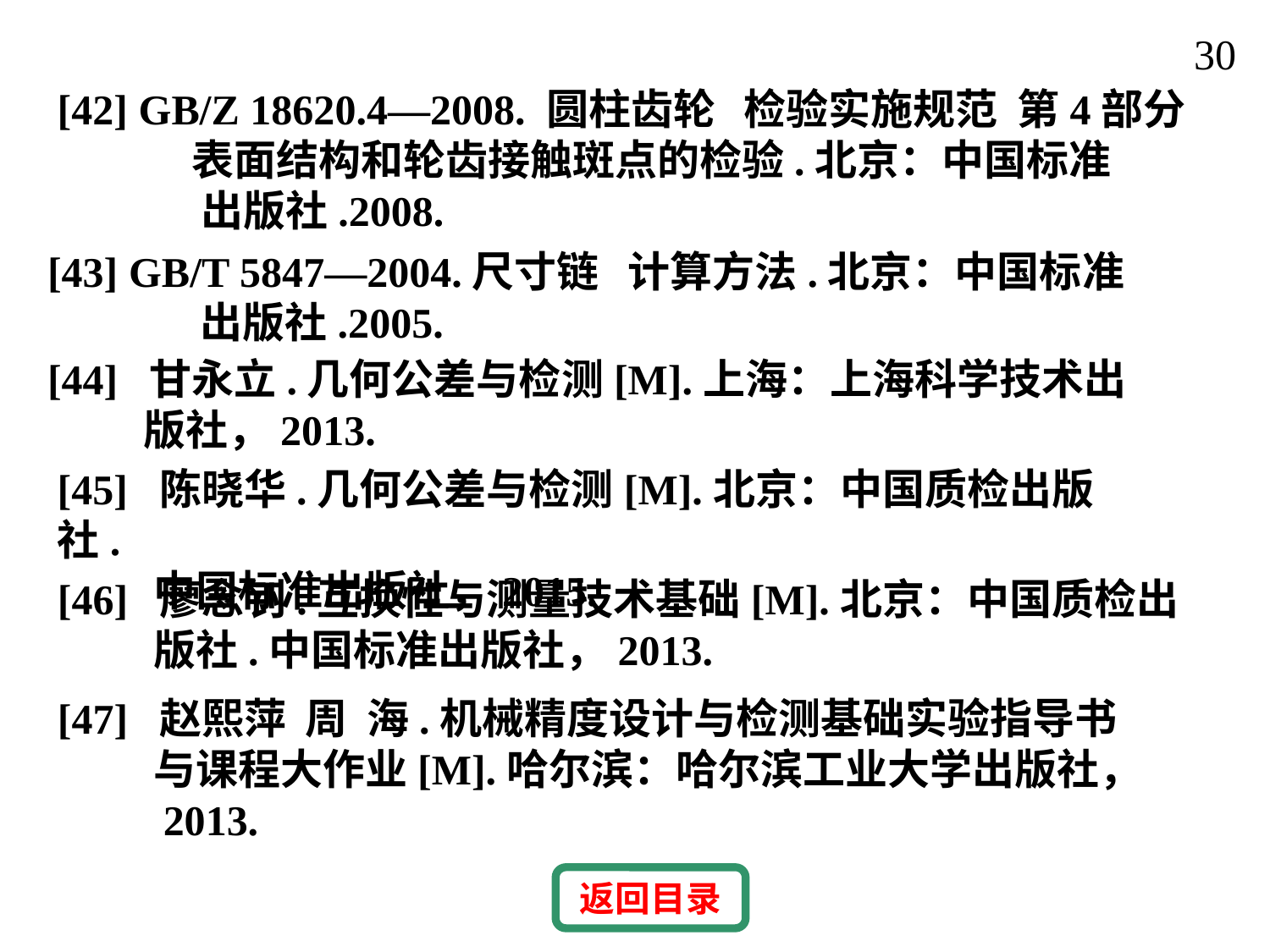

30
[42] GB/Z 18620.4—2008. 圆柱齿轮   检验实施规范  第4部分
             表面结构和轮齿接触斑点的检验.北京：中国标准
              出版社.2008.
[43] GB/T 5847—2004.尺寸链   计算方法.北京：中国标准
               出版社.2005.
[44]  甘永立.几何公差与检测[M].上海：上海科学技术出
         版社，2013.
[45]  陈晓华.几何公差与检测[M].北京：中国质检出版社.
         中国标准出版社，2015.
[46]  廖念钊.互换性与测量技术基础[M].北京：中国质检出
         版社.中国标准出版社，2013.
[47]  赵熙萍  周  海.机械精度设计与检测基础实验指导书
         与课程大作业[M].哈尔滨：哈尔滨工业大学出版社，
          2013.
返回目录